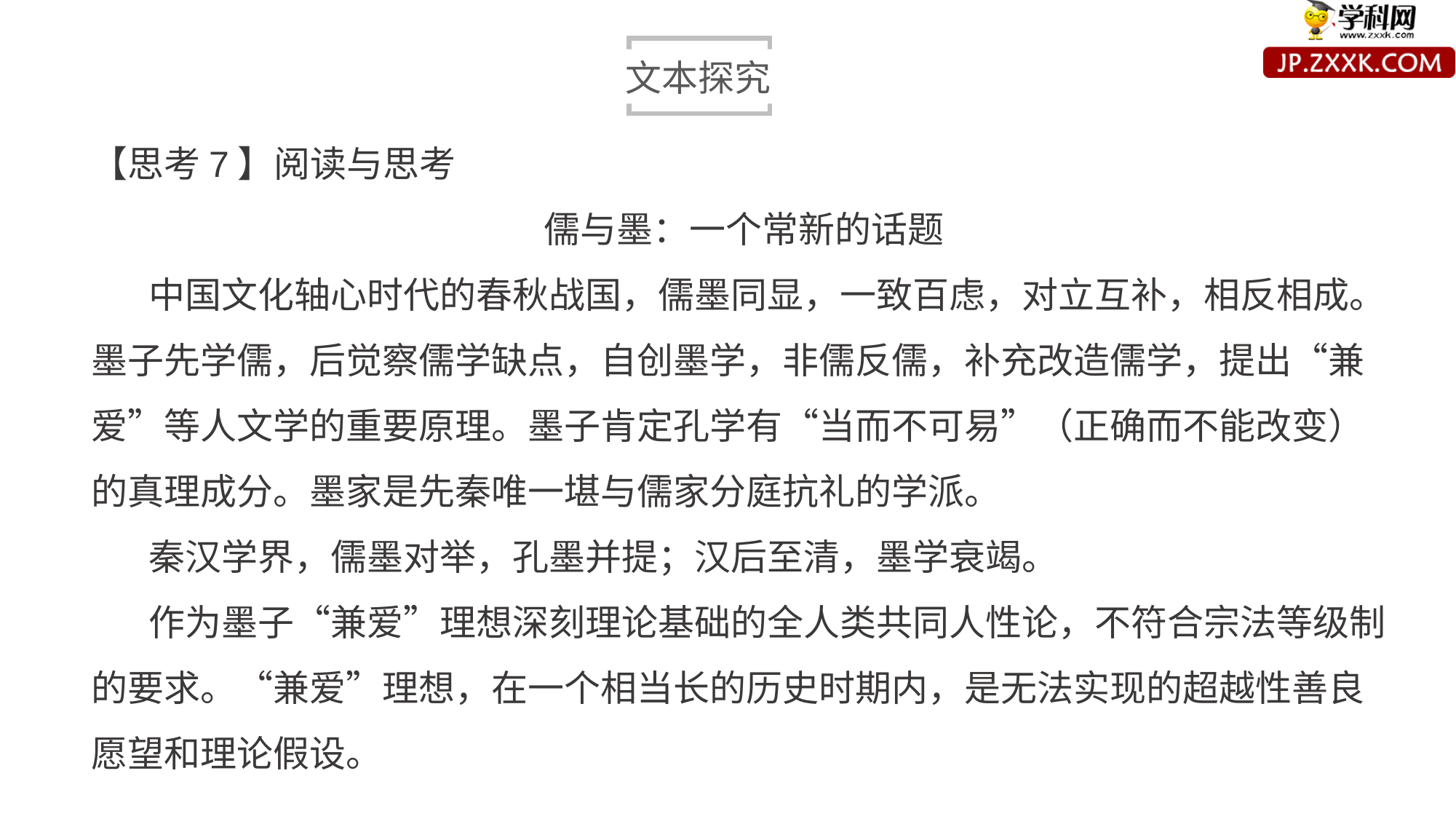

文本探究
【思考7】阅读与思考
儒与墨：一个常新的话题
      中国文化轴心时代的春秋战国，儒墨同显，一致百虑，对立互补，相反相成。墨子先学儒，后觉察儒学缺点，自创墨学，非儒反儒，补充改造儒学，提出“兼爱”等人文学的重要原理。墨子肯定孔学有“当而不可易”（正确而不能改变）的真理成分。墨家是先秦唯一堪与儒家分庭抗礼的学派。
      秦汉学界，儒墨对举，孔墨并提；汉后至清，墨学衰竭。
      作为墨子“兼爱”理想深刻理论基础的全人类共同人性论，不符合宗法等级制的要求。“兼爱”理想，在一个相当长的历史时期内，是无法实现的超越性善良愿望和理论假设。